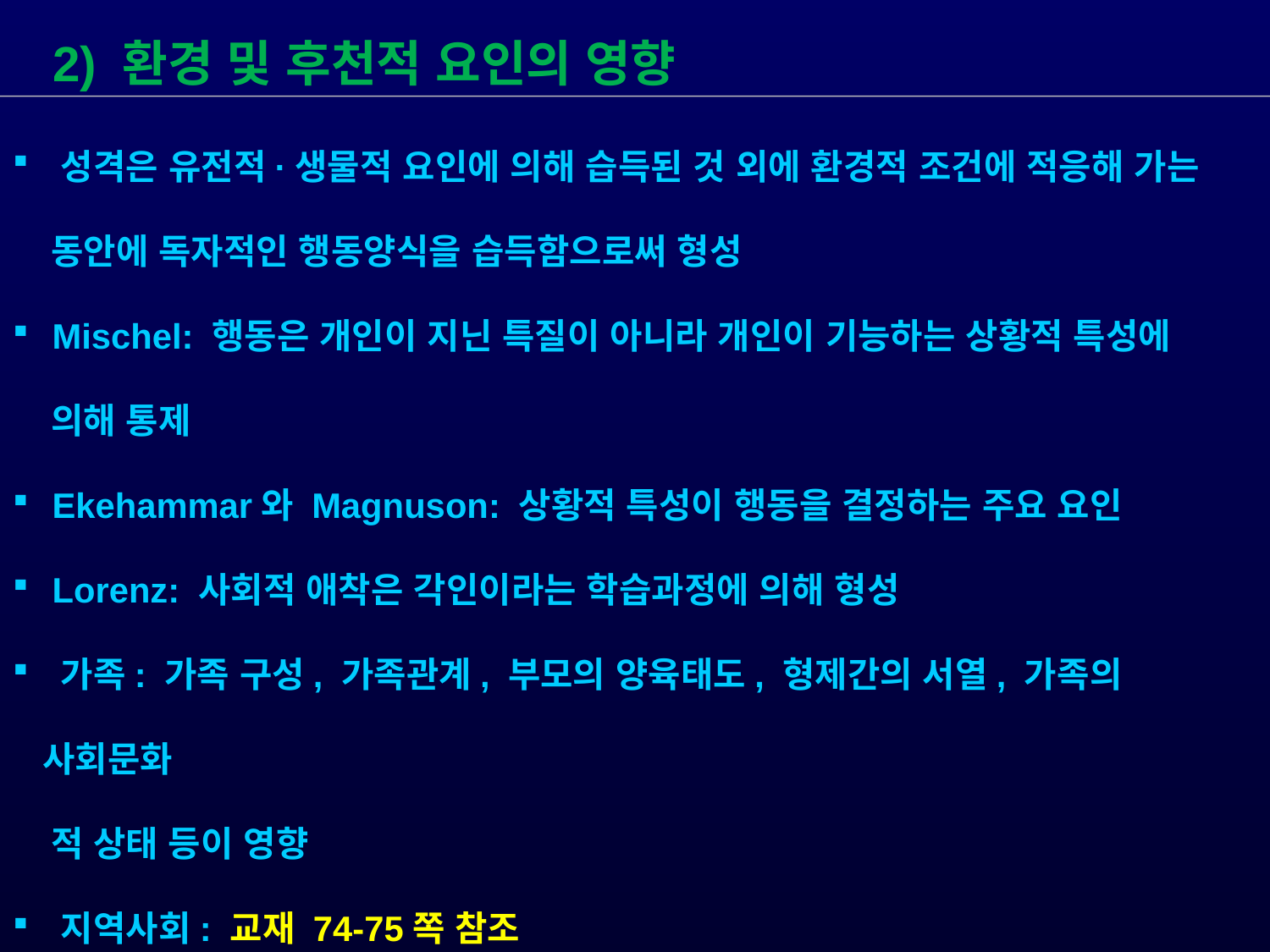

2) 환경 및 후천적 요인의 영향
 성격은 유전적·생물적 요인에 의해 습득된 것 외에 환경적 조건에 적응해 가는
   동안에 독자적인 행동양식을 습득함으로써 형성
 Mischel: 행동은 개인이 지닌 특질이 아니라 개인이 기능하는 상황적 특성에
   의해 통제
 Ekehammar와 Magnuson: 상황적 특성이 행동을 결정하는 주요 요인
 Lorenz: 사회적 애착은 각인이라는 학습과정에 의해 형성
 가족: 가족 구성, 가족관계, 부모의 양육태도, 형제간의 서열, 가족의 사회문화
   적 상태 등이 영향
 지역사회: 교재 74-75쪽 참조
 사회문화적 요인:  Kluckhohn, Frank, Meed(교재 75쪽 참조)